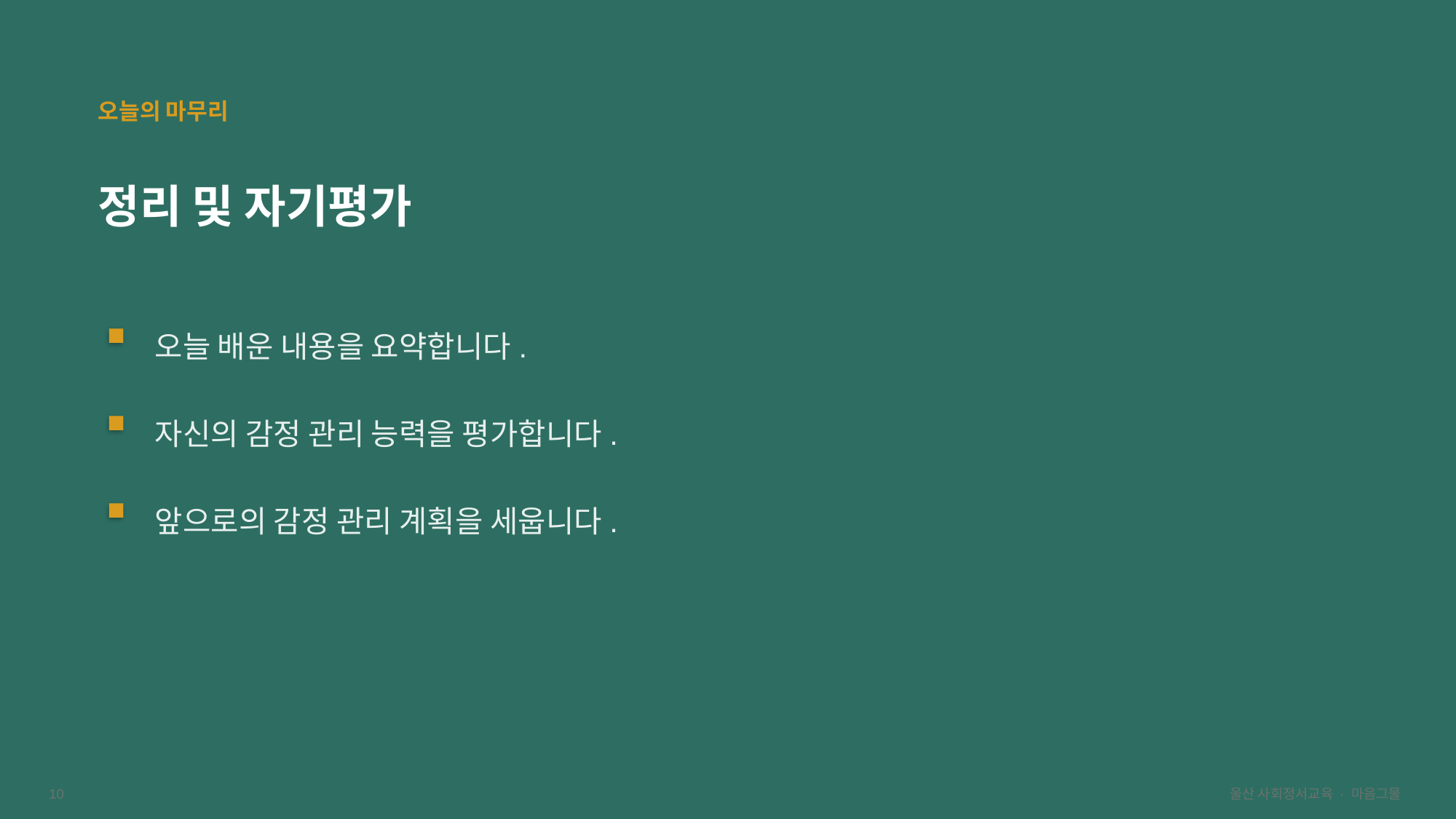

오늘의 마무리
정리 및 자기평가
오늘 배운 내용을 요약합니다.

자신의 감정 관리 능력을 평가합니다.

앞으로의 감정 관리 계획을 세웁니다.

10
울산 사회정서교육 · 마음그물